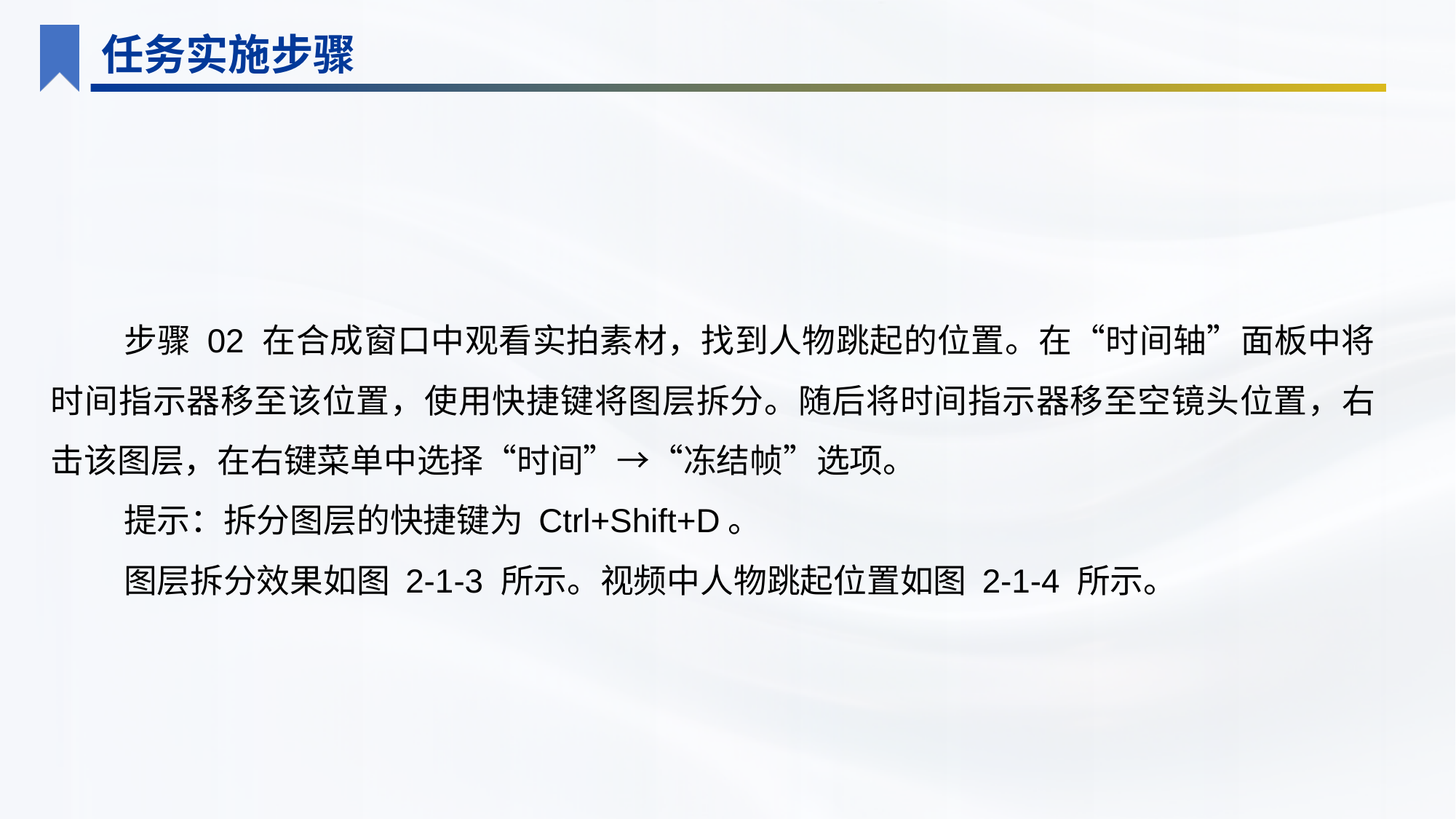

任务实施步骤
步骤 02 在合成窗口中观看实拍素材，找到人物跳起的位置。在“时间轴”面板中将时间指示器移至该位置，使用快捷键将图层拆分。随后将时间指示器移至空镜头位置，右击该图层，在右键菜单中选择“时间”→“冻结帧”选项。
提示：拆分图层的快捷键为 Ctrl+Shift+D。
图层拆分效果如图 2-1-3 所示。视频中人物跳起位置如图 2-1-4 所示。